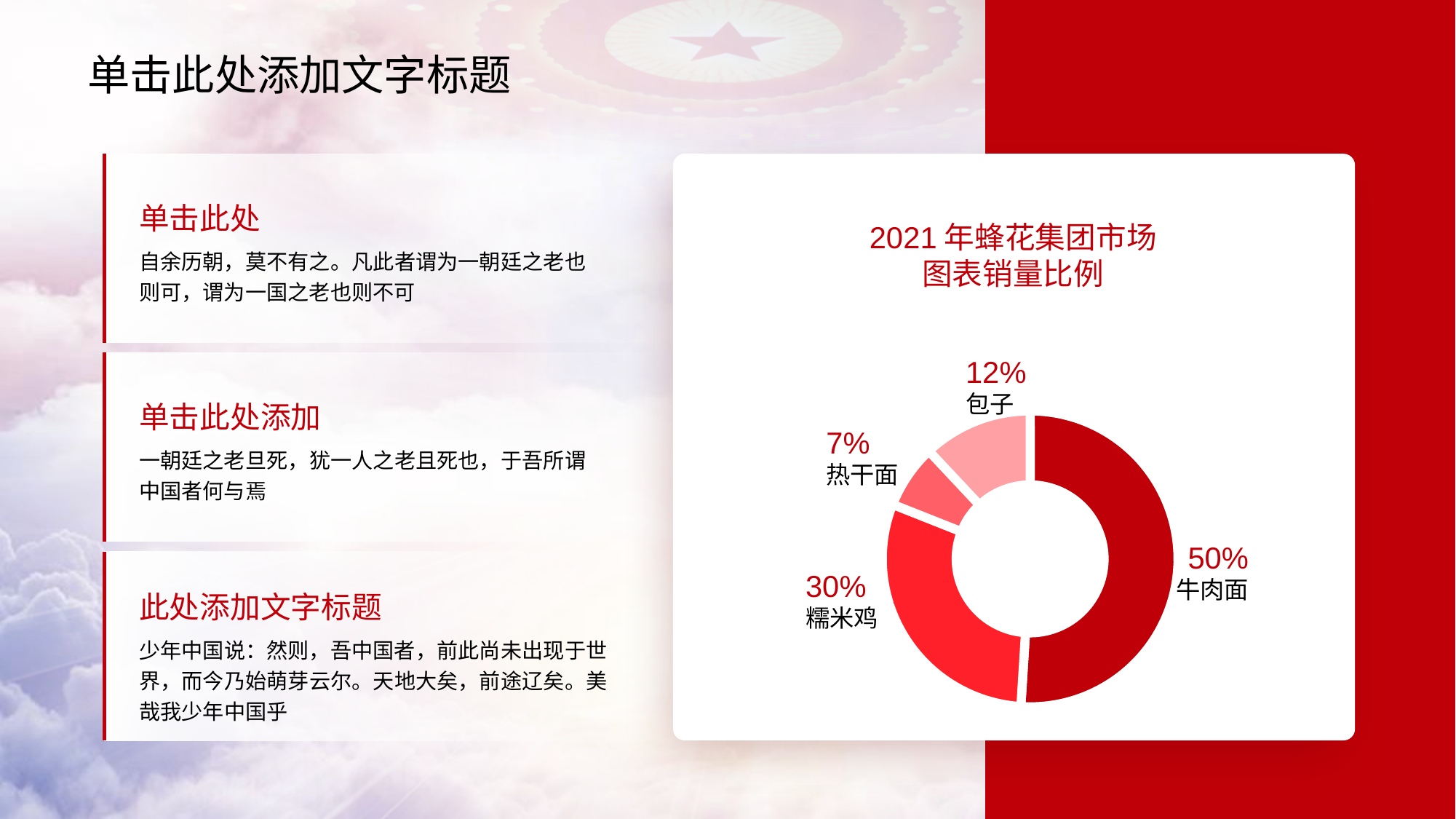

单击此处添加文字标题

单击此处
2021年蜂花集团市场
图表销量比例
自余历朝，莫不有之。凡此者谓为一朝廷之老也则可，谓为一国之老也则不可
12%

包子
单击此处添加

### Chart

| Category | 销售额 |
|---|---|
| 第一季度 | 51.0 |
| 第二季度 | 30.0 |
| 第三季度 | 7.0 |
| 第四季度 | 12.0 |
7%

一朝廷之老旦死，犹一人之老且死也，于吾所谓中国者何与焉
热干面

50%

30%
牛肉面
此处添加文字标题

糯米鸡
少年中国说：然则，吾中国者，前此尚未出现于世界，而今乃始萌芽云尔。天地大矣，前途辽矣。美哉我少年中国乎